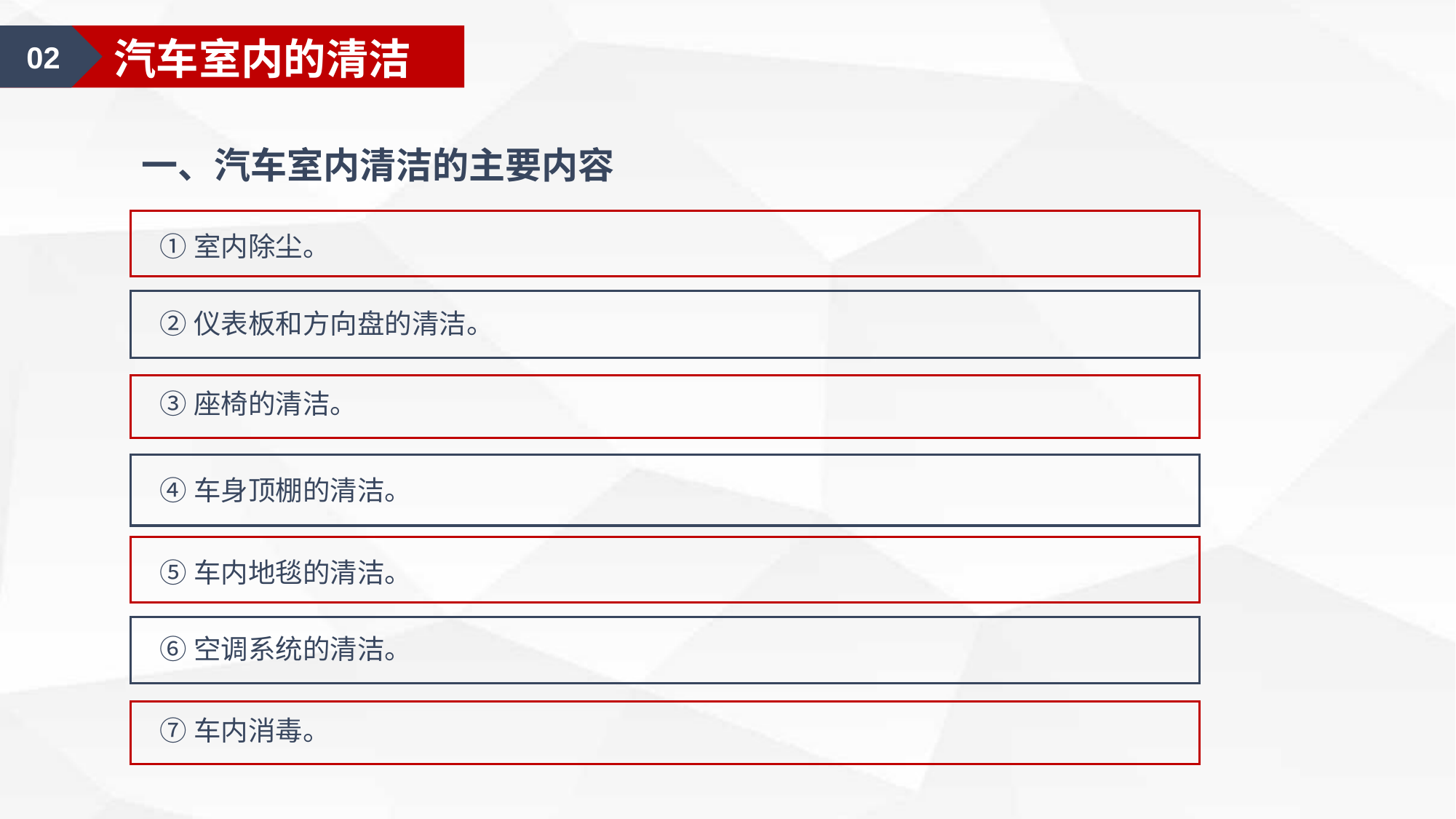

02
汽车室内的清洁
一、汽车室内清洁的主要内容

①室内除尘。

②仪表板和方向盘的清洁。

③座椅的清洁。

④车身顶棚的清洁。

⑤车内地毯的清洁。

⑥空调系统的清洁。

⑦车内消毒。